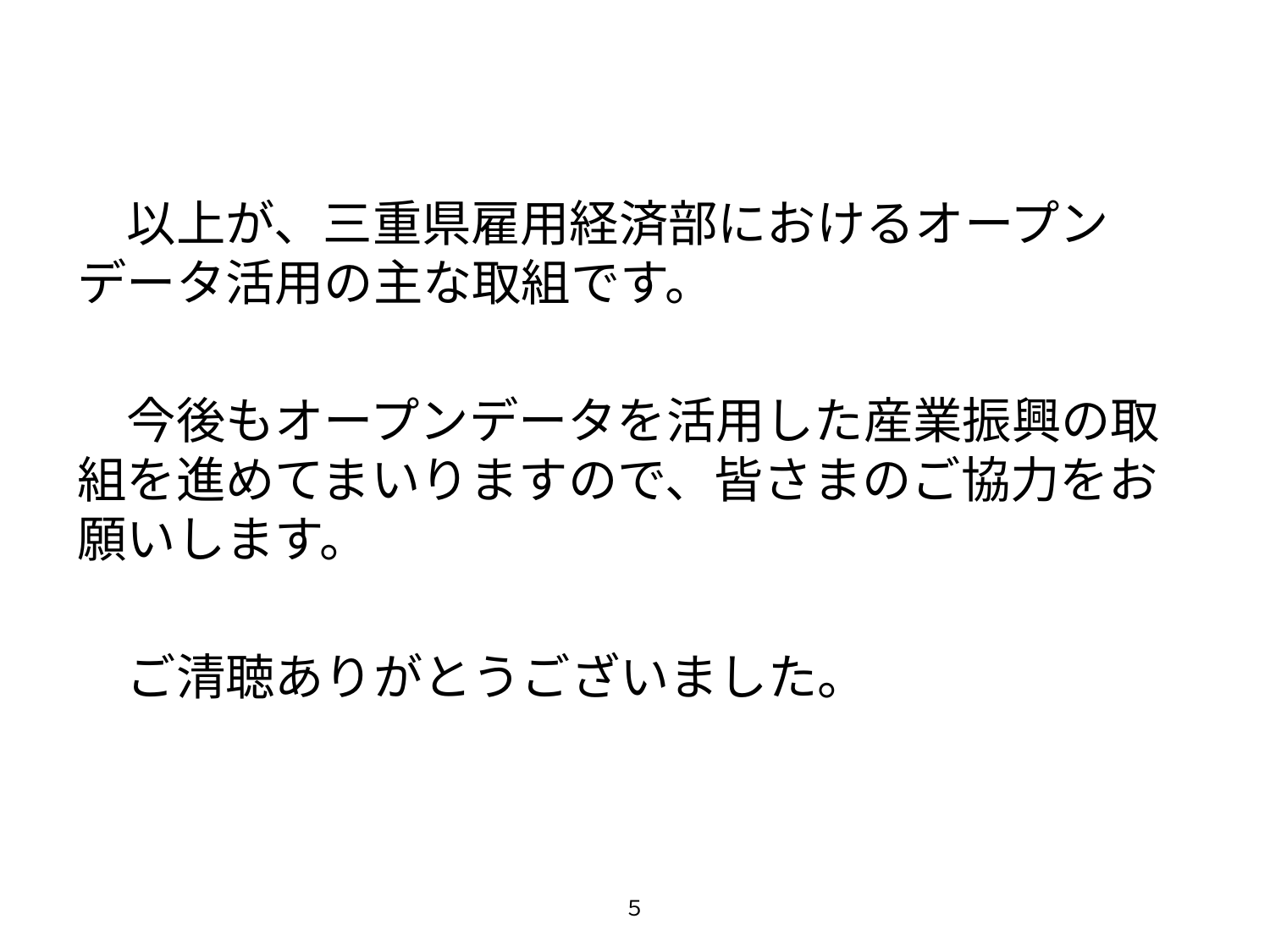

以上が、三重県雇用経済部におけるオープンデータ活用の主な取組です。

　今後もオープンデータを活用した産業振興の取組を進めてまいりますので、皆さまのご協力をお願いします。

　ご清聴ありがとうございました。
５